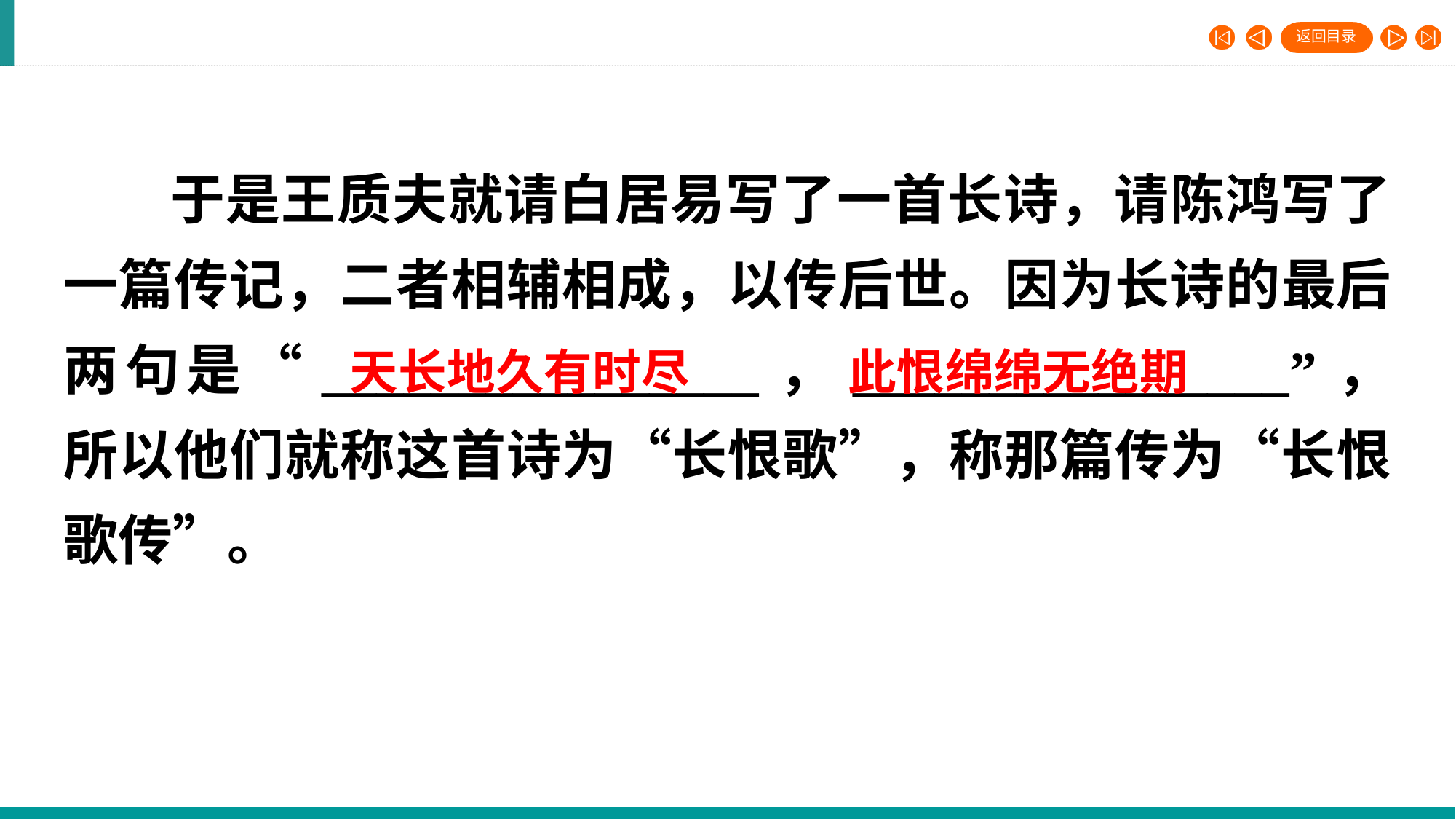

于是王质夫就请白居易写了一首长诗，请陈鸿写了一篇传记，二者相辅相成，以传后世。因为长诗的最后两句是“________________，________________”，所以他们就称这首诗为“长恨歌”，称那篇传为“长恨歌传”。
天长地久有时尽
此恨绵绵无绝期